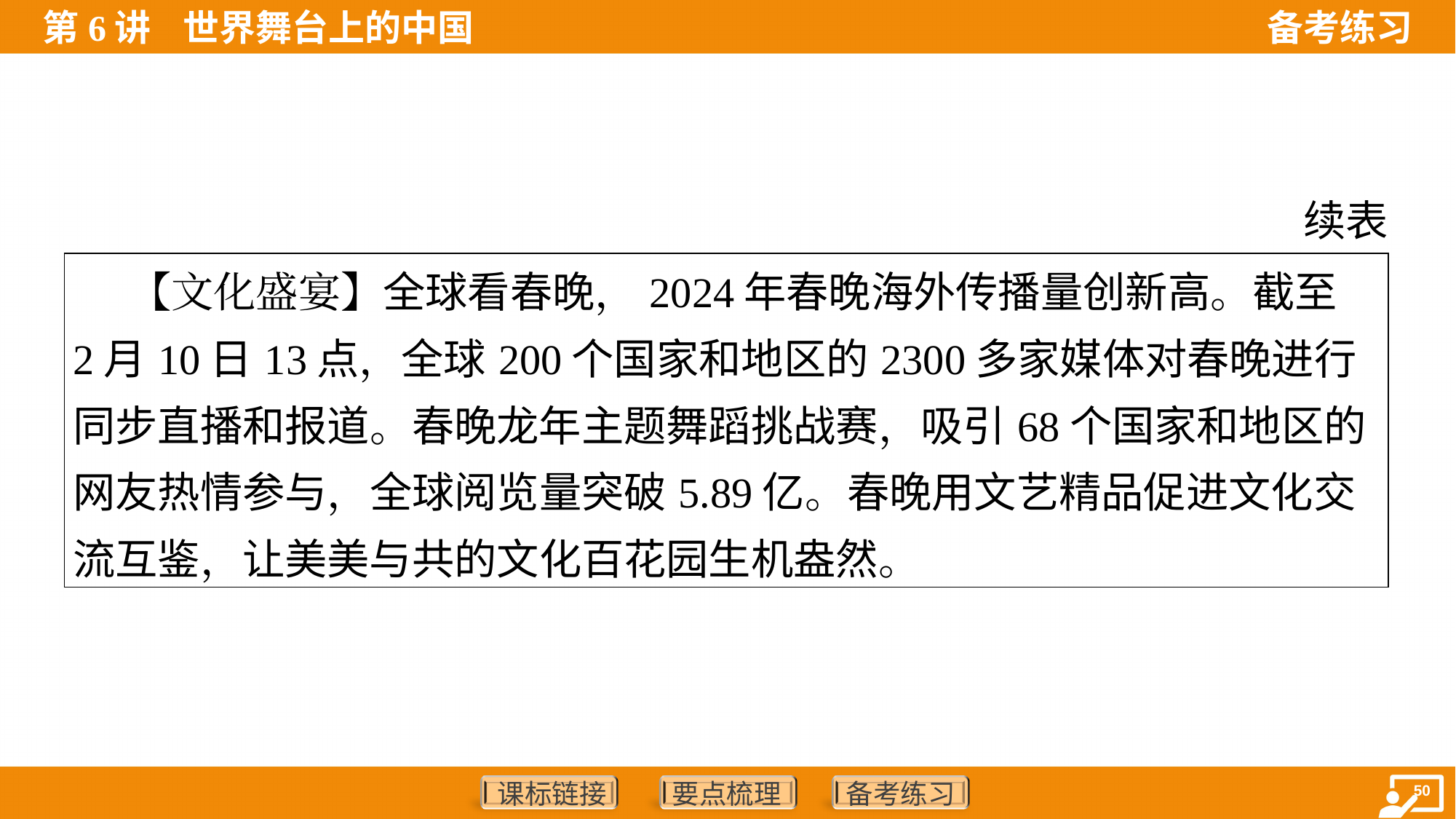

续表
| 【文化盛宴】全球看春晚，2024年春晚海外传播量创新高。截至 2月10日13点，全球200个国家和地区的2300多家媒体对春晚进行同步直播和报道。春晚龙年主题舞蹈挑战赛，吸引68个国家和地区的网友热情参与，全球阅览量突破5.89亿。春晚用文艺精品促进文化交流互鉴，让美美与共的文化百花园生机盎然。 |
| --- |